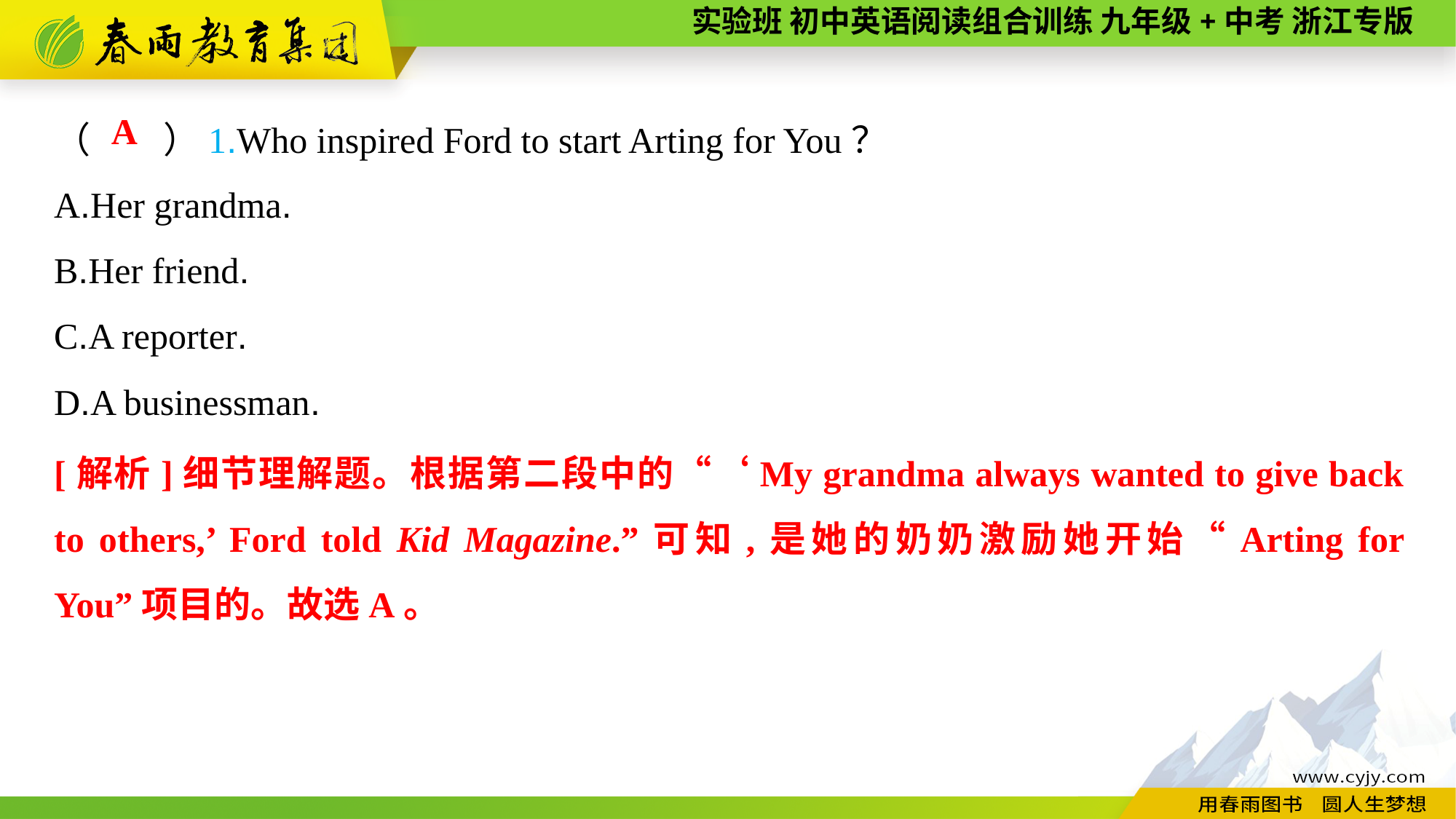

（　　）1.Who inspired Ford to start Arting for You？
A.Her grandma.
B.Her friend.
C.A reporter.
D.A businessman.
A
[解析]细节理解题。根据第二段中的“‘My grandma always wanted to give back to others,’ Ford told Kid Magazine.”可知,是她的奶奶激励她开始“Arting for You”项目的。故选A。